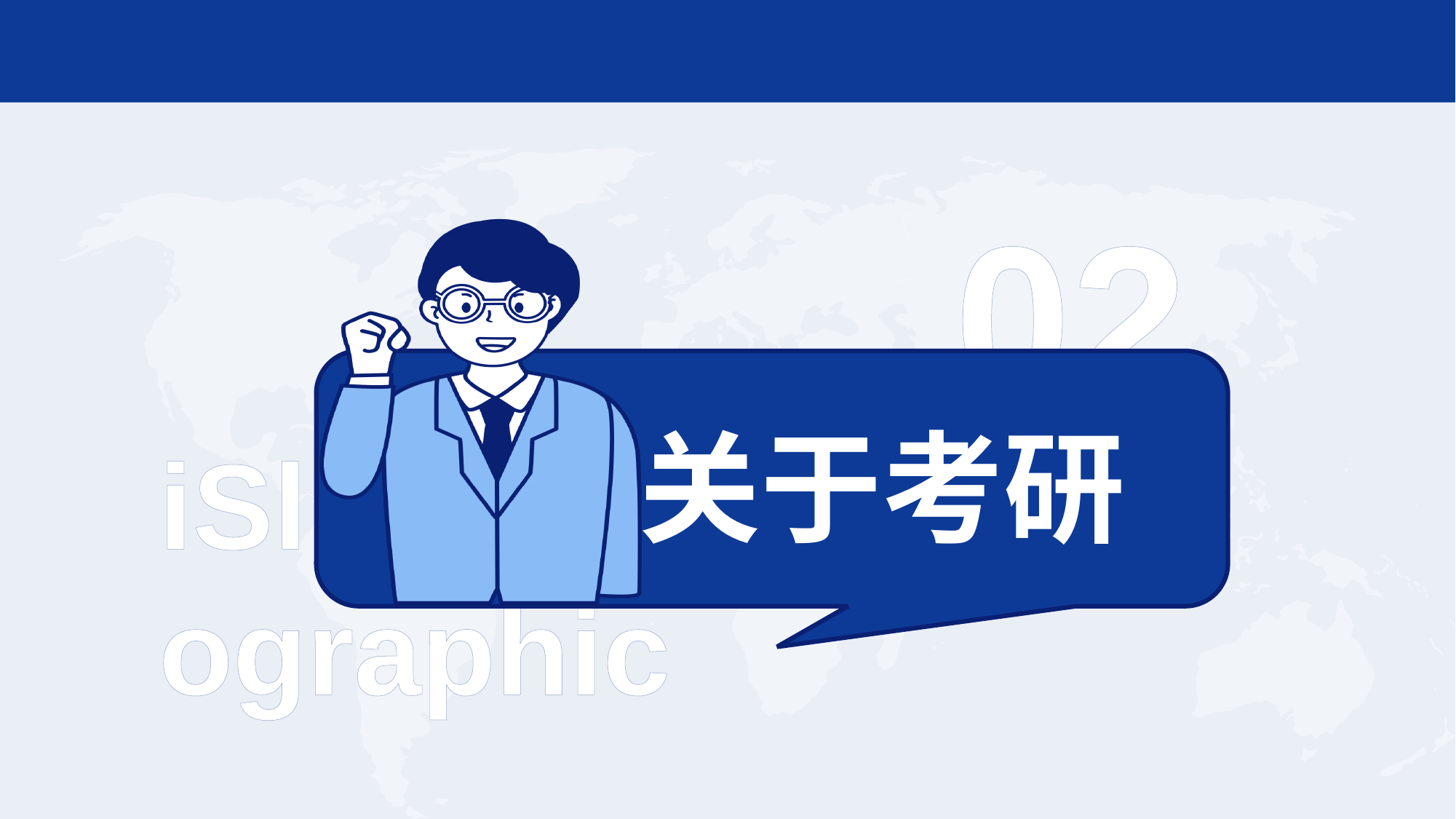

0 2

关于 考研
iSlide inf ographic